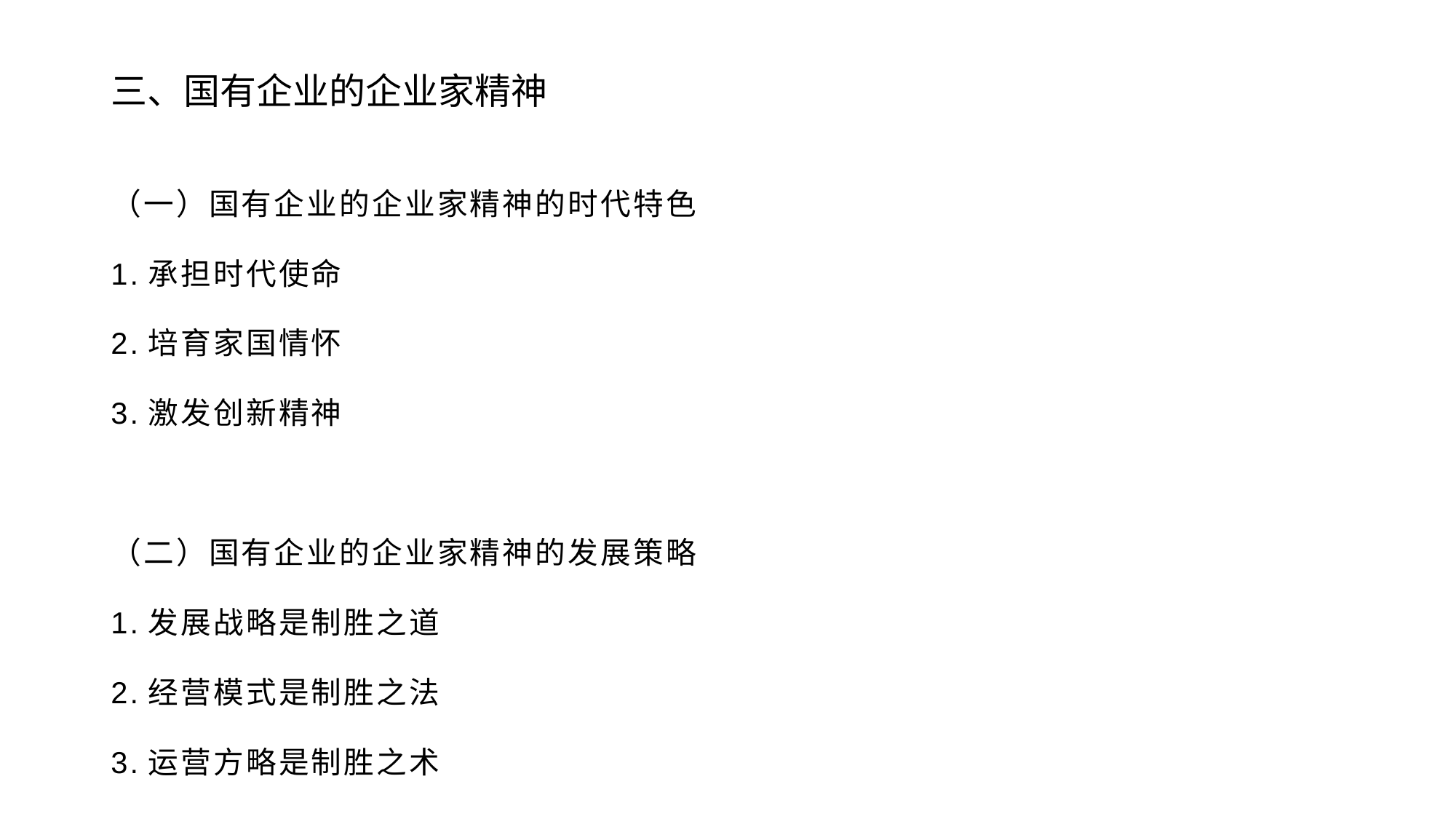

# 三、国有企业的企业家精神
（一）国有企业的企业家精神的时代特色
1.承担时代使命
2.培育家国情怀
3.激发创新精神

（二）国有企业的企业家精神的发展策略
1.发展战略是制胜之道
2.经营模式是制胜之法
3.运营方略是制胜之术